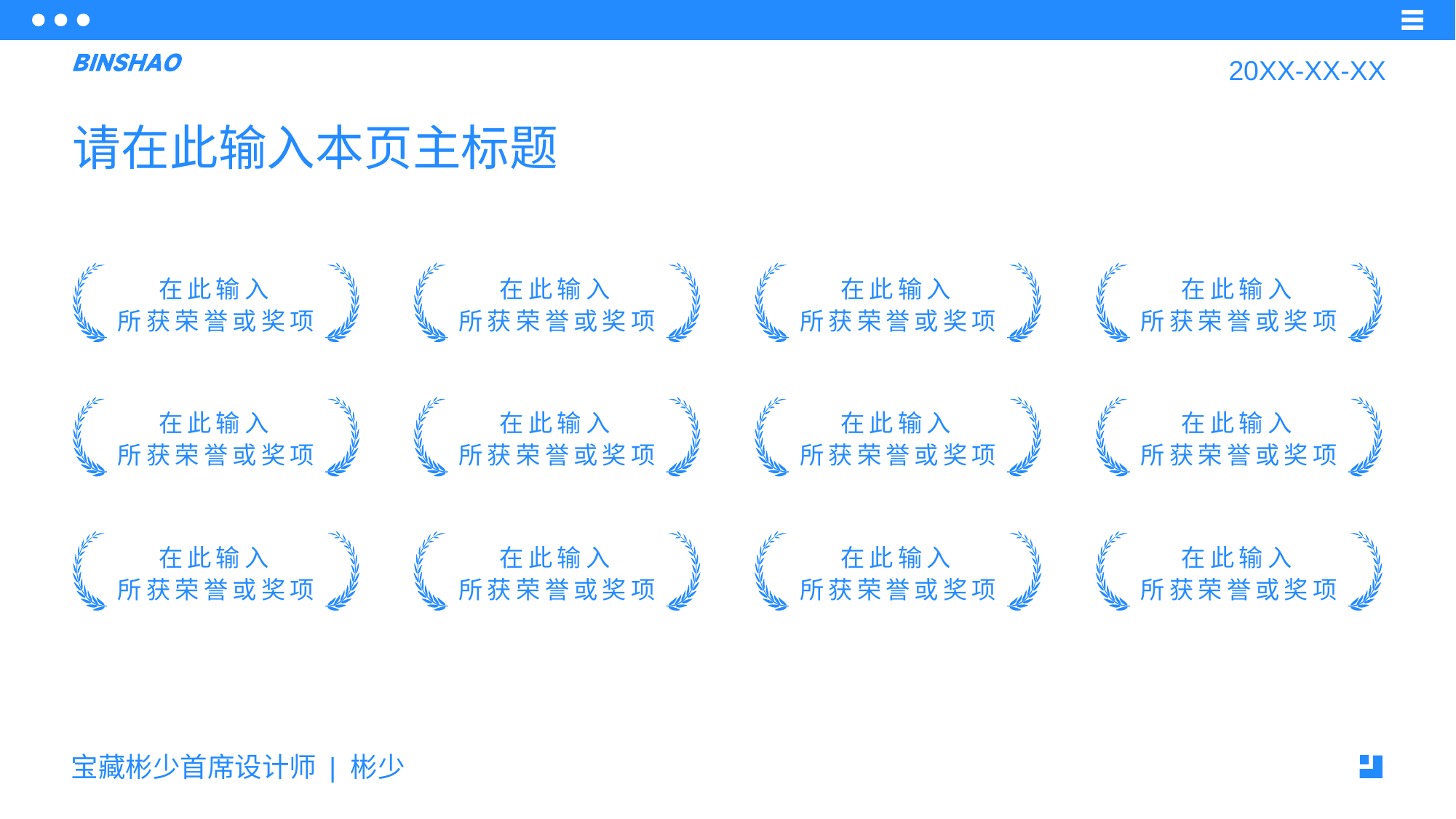

20XX-XX-XX
请在此输入本页主标题

在此输入
所获荣誉或奖项
在此输入
所获荣誉或奖项
在此输入
所获荣誉或奖项
在此输入
所获荣誉或奖项

在此输入
所获荣誉或奖项
在此输入
所获荣誉或奖项
在此输入
所获荣誉或奖项
在此输入
所获荣誉或奖项

在此输入
所获荣誉或奖项
在此输入
所获荣誉或奖项
在此输入
所获荣誉或奖项
在此输入
所获荣誉或奖项
宝藏彬少首席设计师 | 彬少